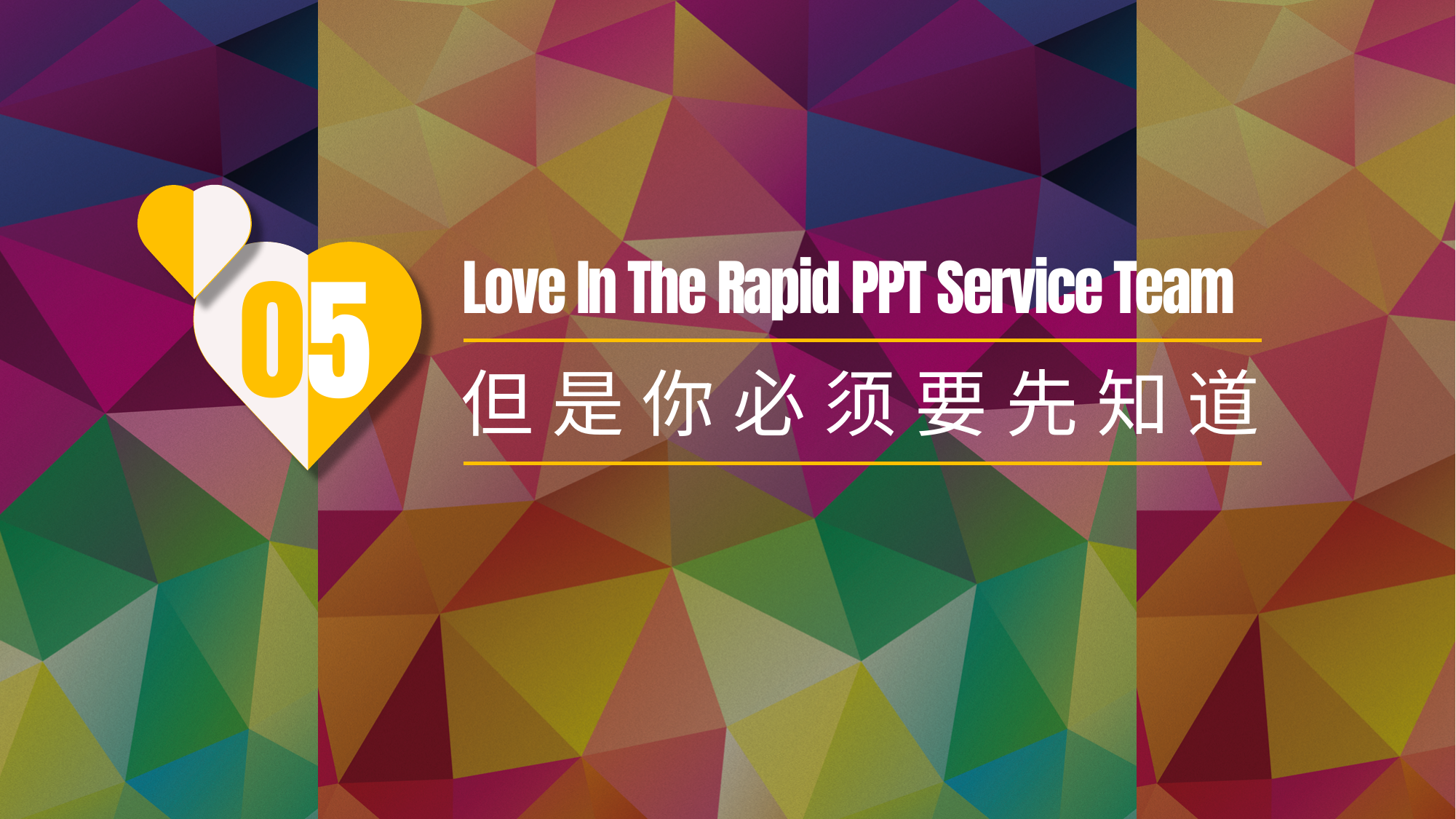

Love In The Rapid PPT Service Team
05
但是你必须要先知道